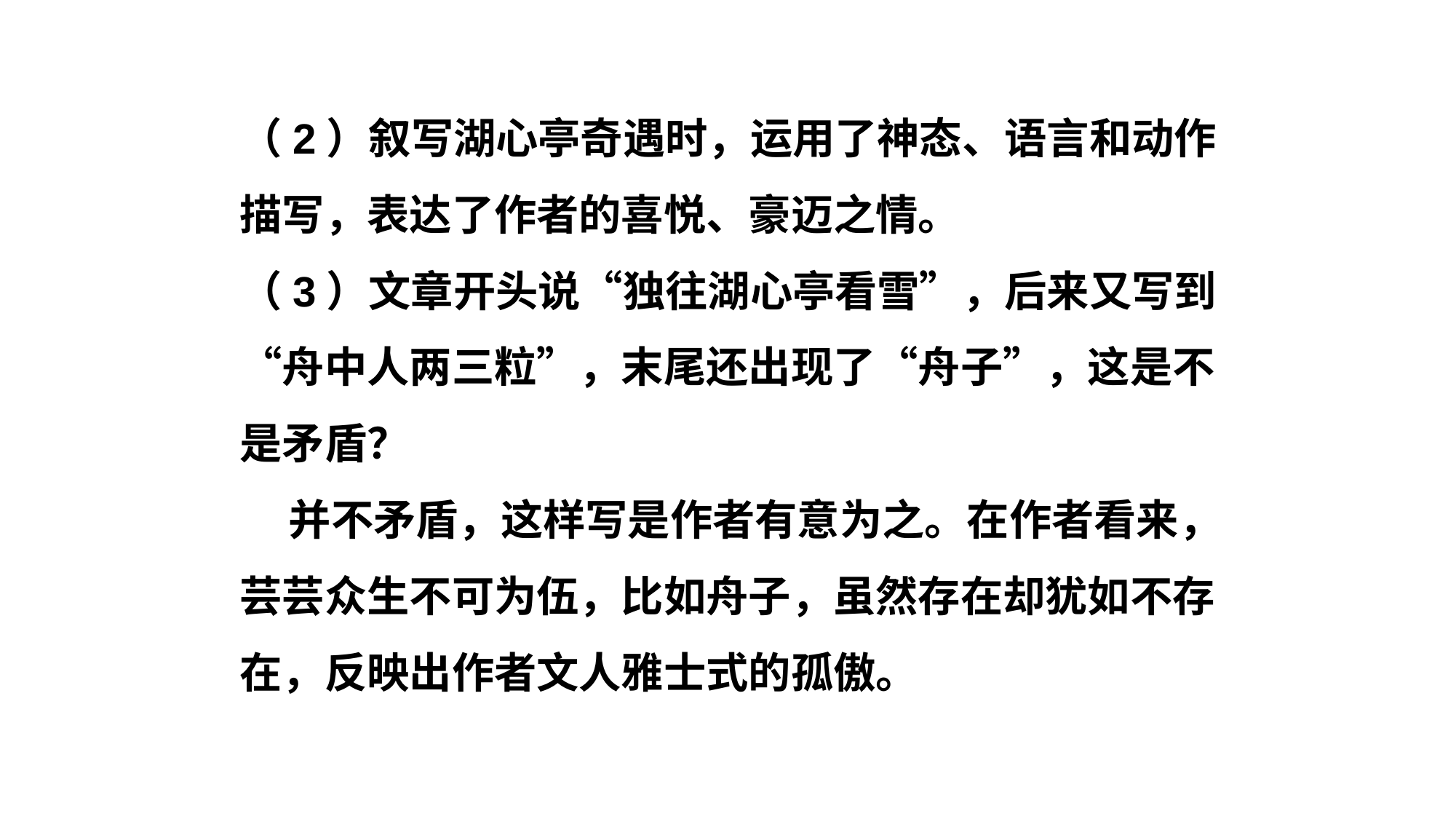

（2）叙写湖心亭奇遇时，运用了神态、语言和动作描写，表达了作者的喜悦、豪迈之情。
（3）文章开头说“独往湖心亭看雪”，后来又写到“舟中人两三粒”，末尾还出现了“舟子”，这是不是矛盾？
    并不矛盾，这样写是作者有意为之。在作者看来，芸芸众生不可为伍，比如舟子，虽然存在却犹如不存在，反映出作者文人雅士式的孤傲。